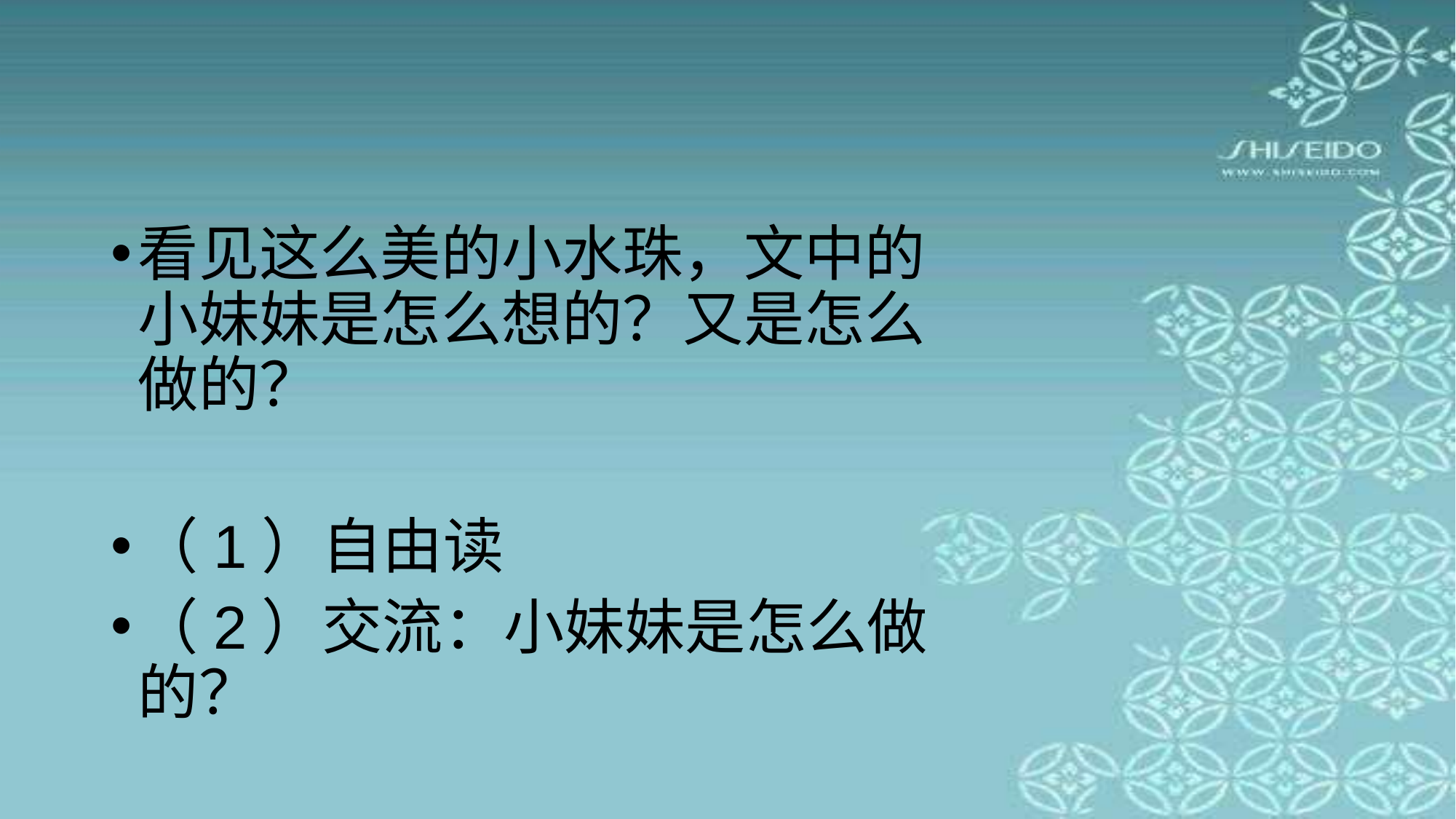

#
看见这么美的小水珠，文中的小妹妹是怎么想的？又是怎么做的？

（1）自由读
（2）交流：小妹妹是怎么做的？